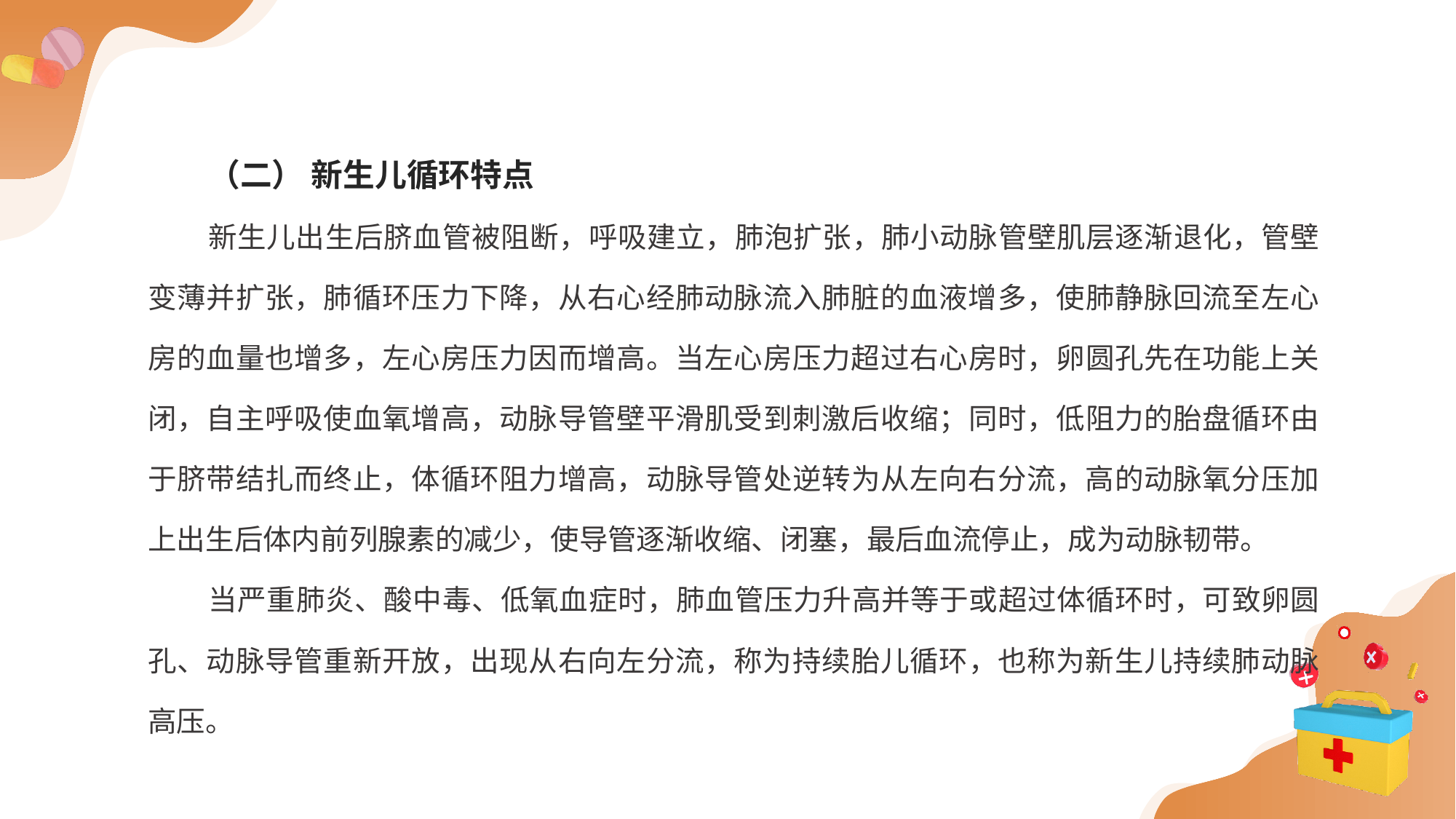

（二） 新生儿循环特点
新生儿出生后脐血管被阻断，呼吸建立，肺泡扩张，肺小动脉管壁肌层逐渐退化，管壁变薄并扩张，肺循环压力下降，从右心经肺动脉流入肺脏的血液增多，使肺静脉回流至左心房的血量也增多，左心房压力因而增高。当左心房压力超过右心房时，卵圆孔先在功能上关闭，自主呼吸使血氧增高，动脉导管壁平滑肌受到刺激后收缩；同时，低阻力的胎盘循环由于脐带结扎而终止，体循环阻力增高，动脉导管处逆转为从左向右分流，高的动脉氧分压加上出生后体内前列腺素的减少，使导管逐渐收缩、闭塞，最后血流停止，成为动脉韧带。
当严重肺炎、酸中毒、低氧血症时，肺血管压力升高并等于或超过体循环时，可致卵圆孔、动脉导管重新开放，出现从右向左分流，称为持续胎儿循环，也称为新生儿持续肺动脉高压。